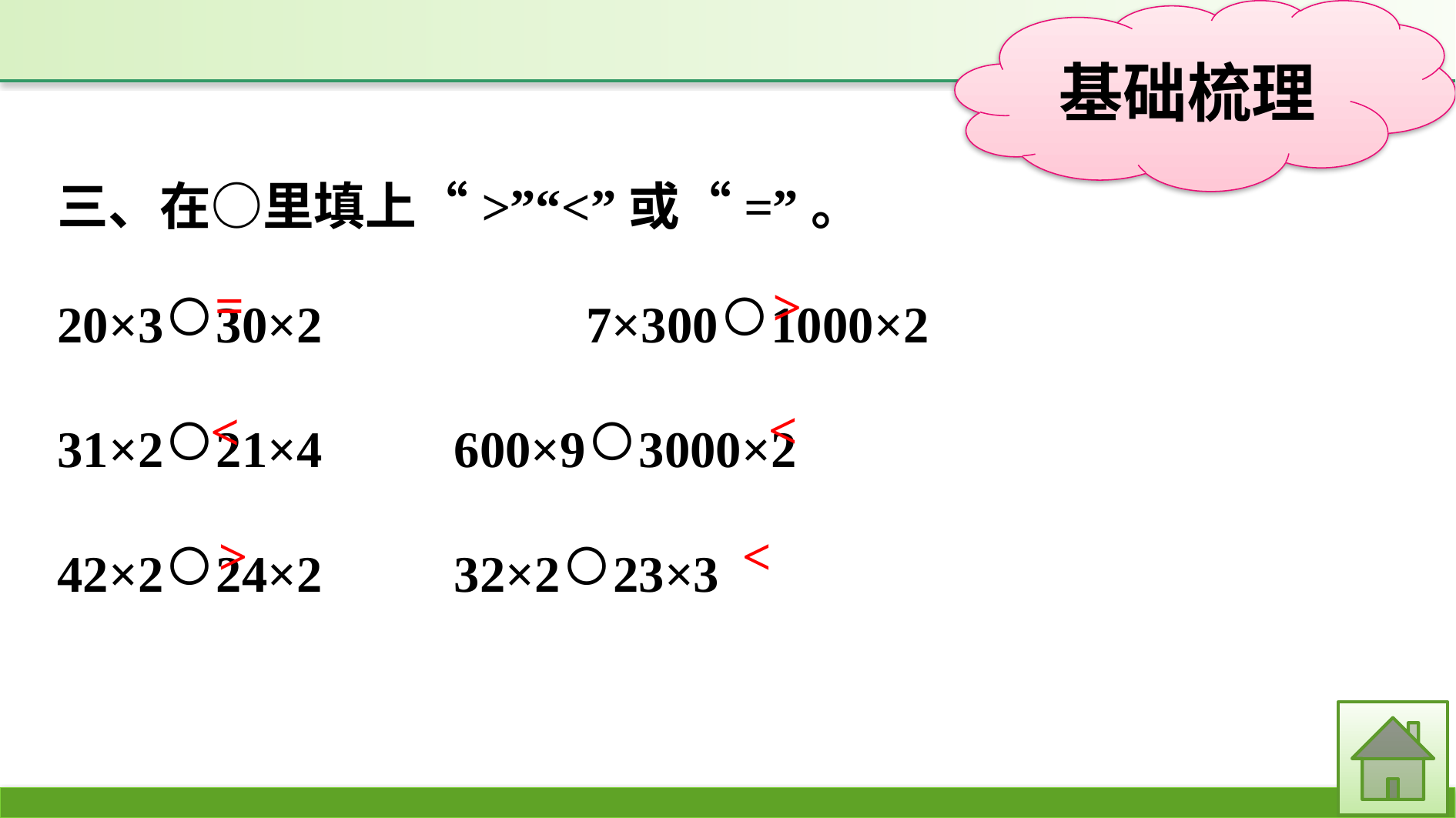

三、在○里填上“>”“<”或“=”。
20×3○30×2　		7×300○1000×2
31×2○21×4		600×9○3000×2
42×2○24×2		32×2○23×3
=
>
<
<
>
<